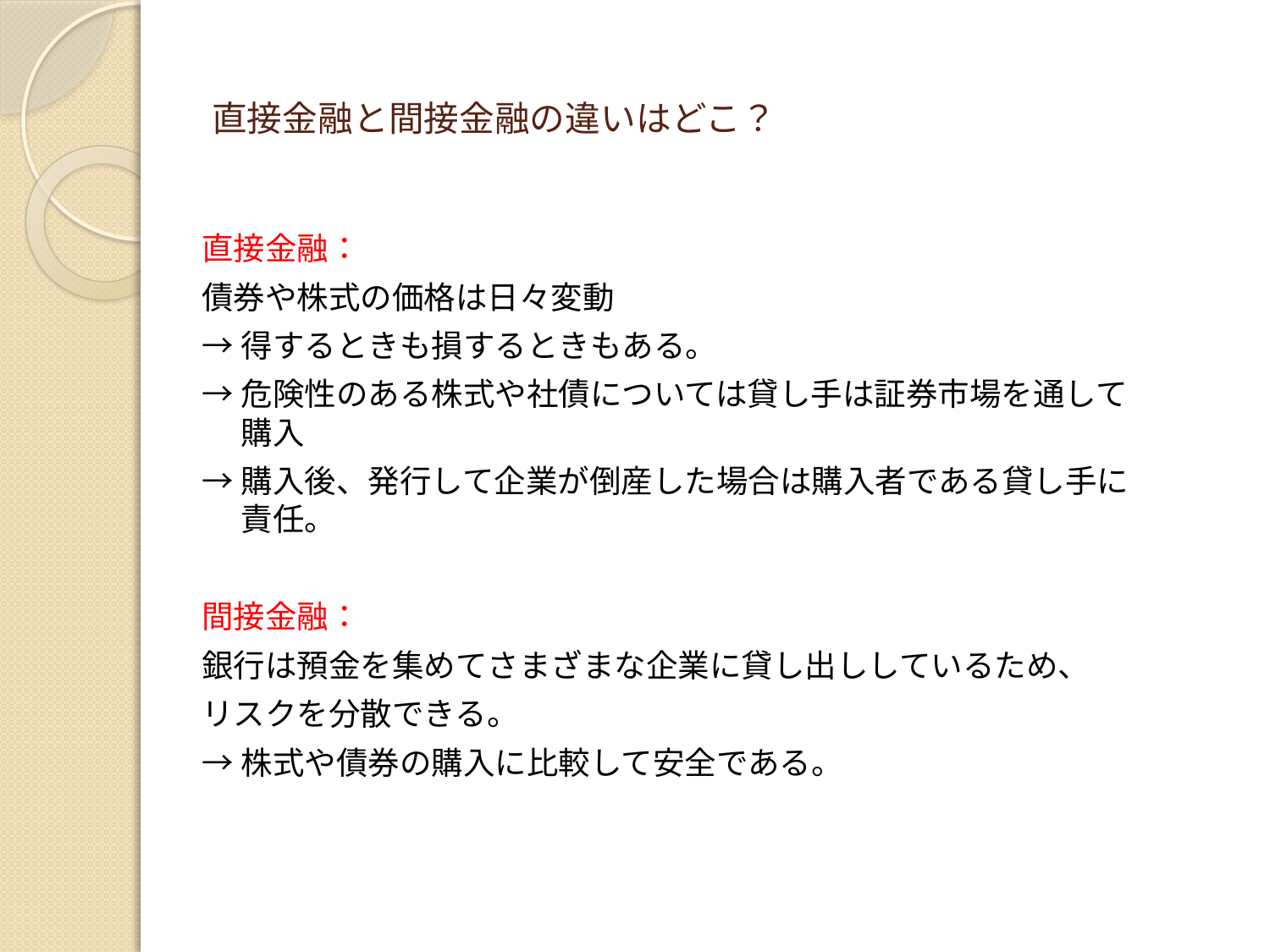

# 直接金融と間接金融の違いはどこ？
直接金融：
債券や株式の価格は日々変動
→得するときも損するときもある。
→危険性のある株式や社債については貸し手は証券市場を通して購入
→購入後、発行して企業が倒産した場合は購入者である貸し手に責任。

間接金融：
銀行は預金を集めてさまざまな企業に貸し出ししているため、
リスクを分散できる。
→株式や債券の購入に比較して安全である。